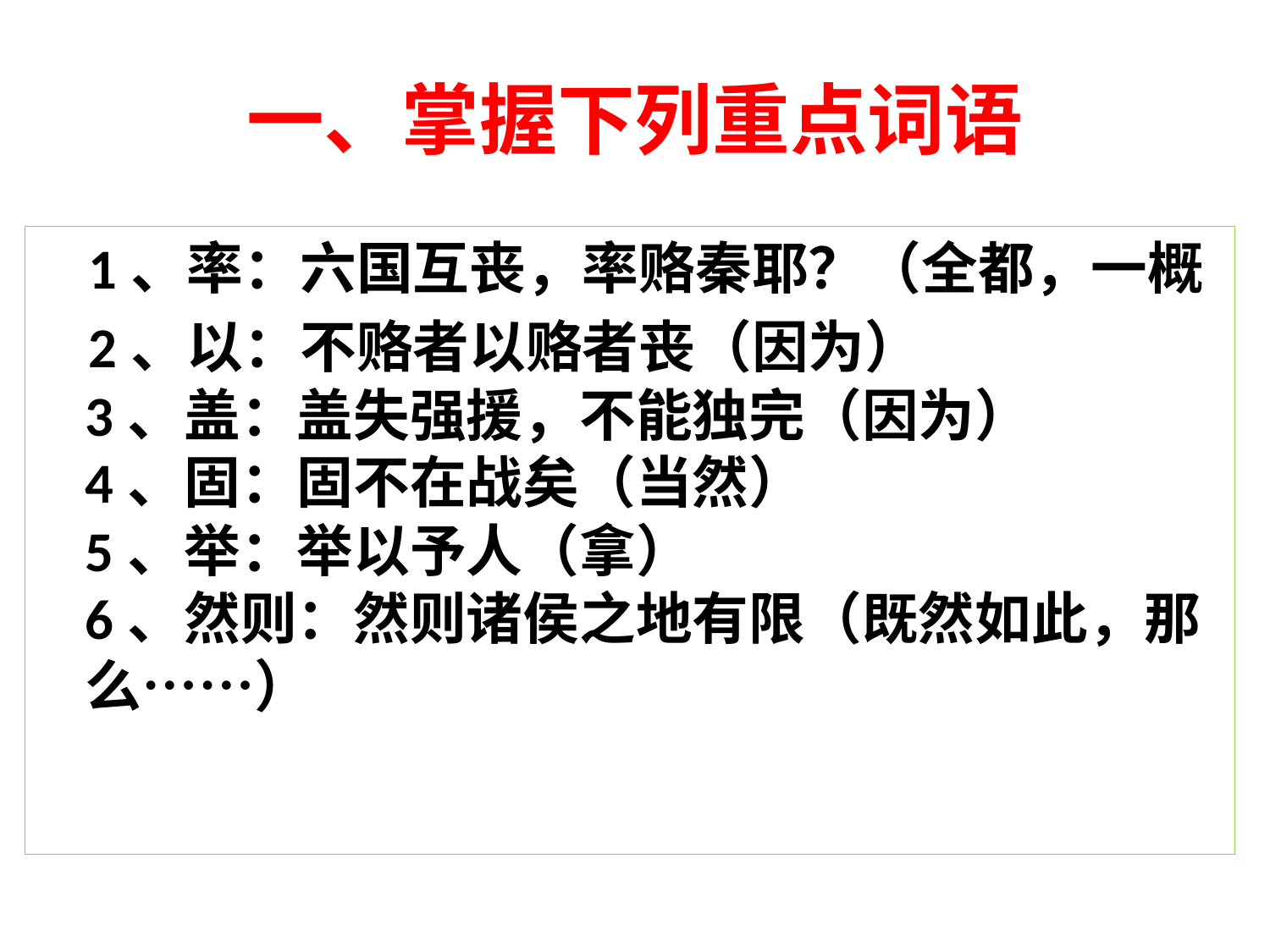

# 一、掌握下列重点词语
    1、率：六国互丧，率赂秦耶？（全都，一概
    2、以：不赂者以赂者丧（因为）
3、盖：盖失强援，不能独完（因为）
4、固：固不在战矣（当然）
5、举：举以予人（拿）
6、然则：然则诸侯之地有限（既然如此，那么……）